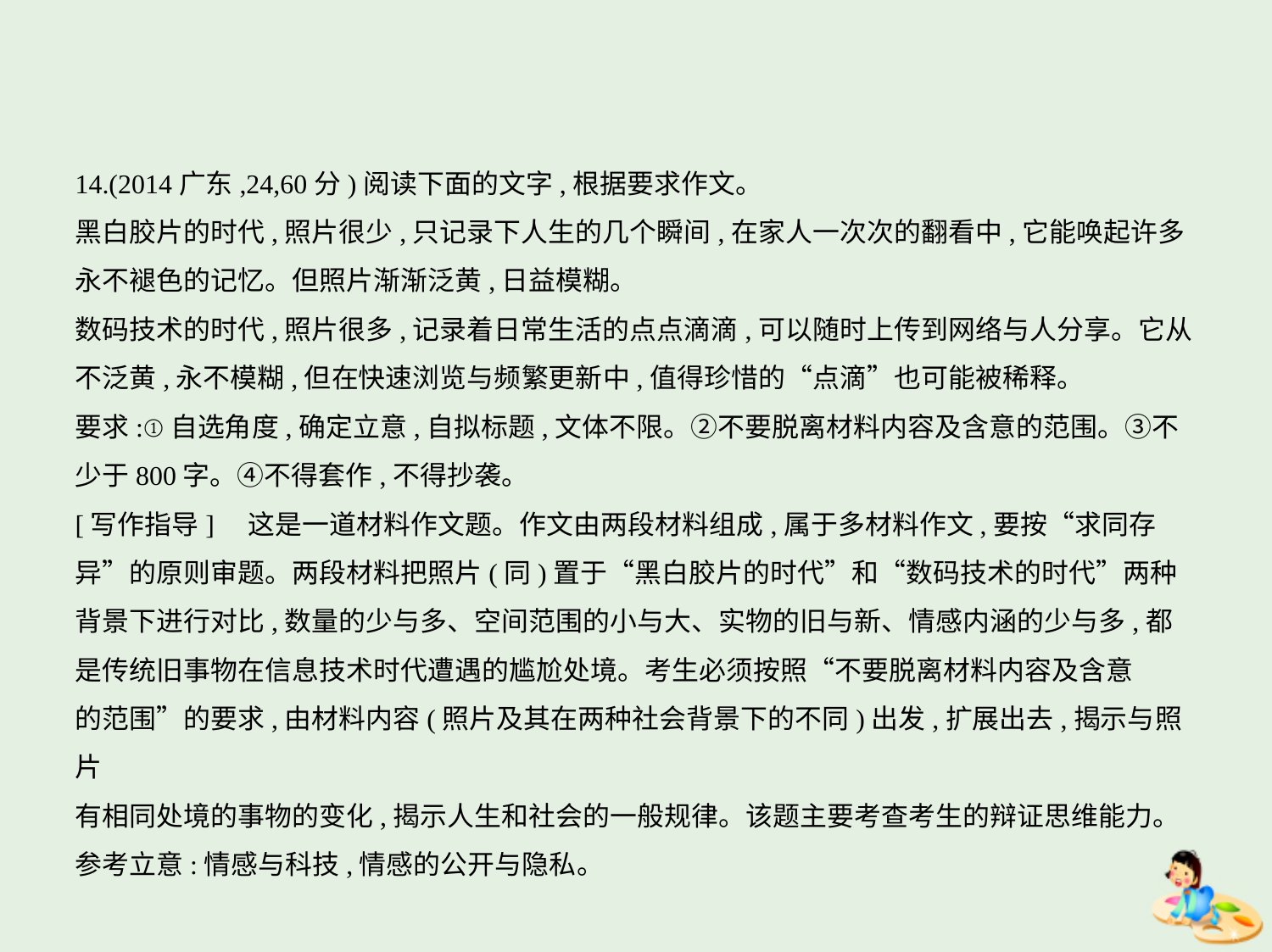

14.(2014广东,24,60分)阅读下面的文字,根据要求作文。
黑白胶片的时代,照片很少,只记录下人生的几个瞬间,在家人一次次的翻看中,它能唤起许多
永不褪色的记忆。但照片渐渐泛黄,日益模糊。
数码技术的时代,照片很多,记录着日常生活的点点滴滴,可以随时上传到网络与人分享。它从
不泛黄,永不模糊,但在快速浏览与频繁更新中,值得珍惜的“点滴”也可能被稀释。
要求:①自选角度,确定立意,自拟标题,文体不限。②不要脱离材料内容及含意的范围。③不
少于800字。④不得套作,不得抄袭。
[写作指导]　这是一道材料作文题。作文由两段材料组成,属于多材料作文,要按“求同存
异”的原则审题。两段材料把照片(同)置于“黑白胶片的时代”和“数码技术的时代”两种
背景下进行对比,数量的少与多、空间范围的小与大、实物的旧与新、情感内涵的少与多,都
是传统旧事物在信息技术时代遭遇的尴尬处境。考生必须按照“不要脱离材料内容及含意
的范围”的要求,由材料内容(照片及其在两种社会背景下的不同)出发,扩展出去,揭示与照片
有相同处境的事物的变化,揭示人生和社会的一般规律。该题主要考查考生的辩证思维能力。
参考立意:情感与科技,情感的公开与隐私。